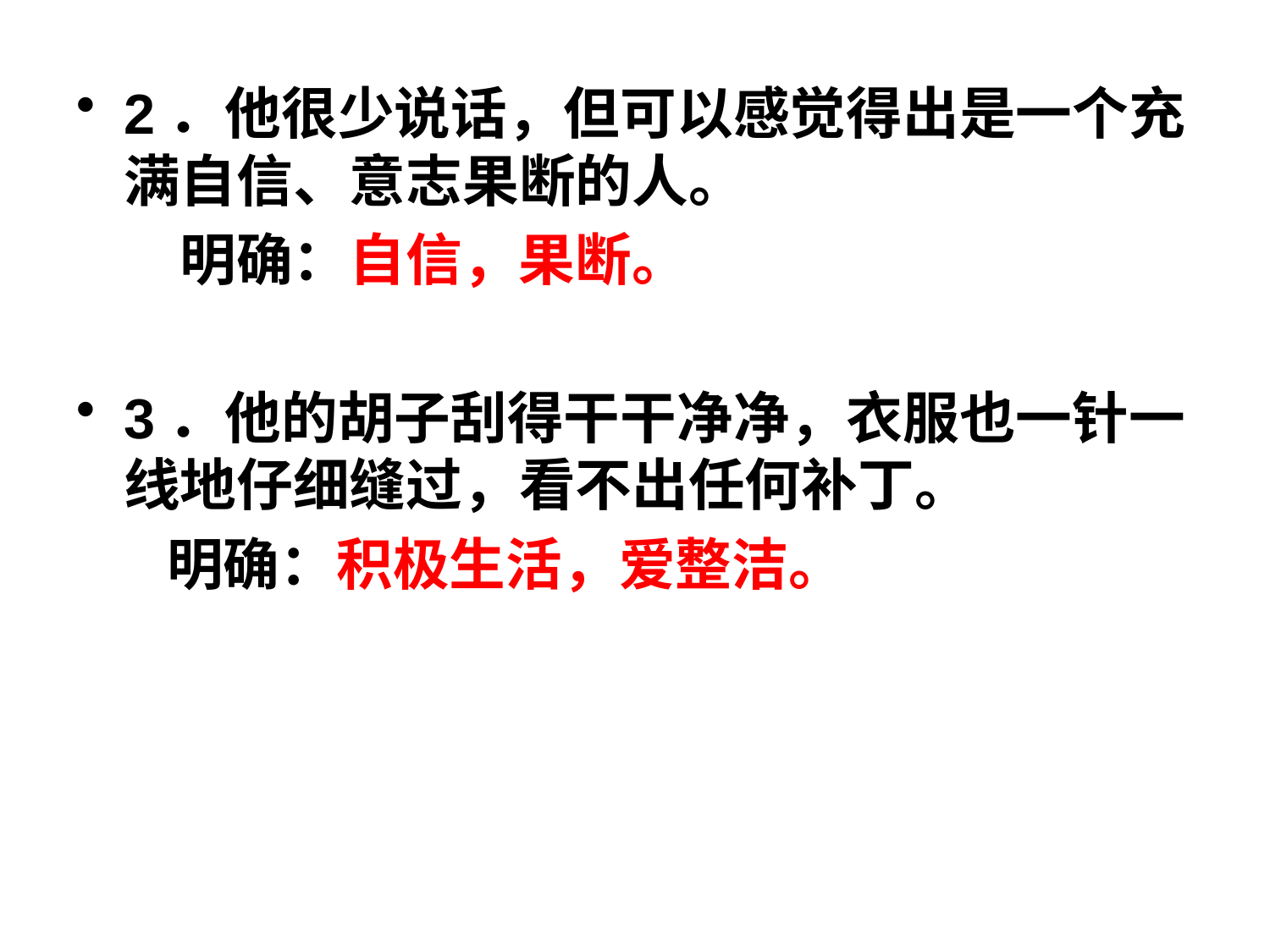

2．他很少说话，但可以感觉得出是一个充满自信、意志果断的人。
       明确：自信，果断。

3．他的胡子刮得干干净净，衣服也一针一线地仔细缝过，看不出任何补丁。
      明确：积极生活，爱整洁。